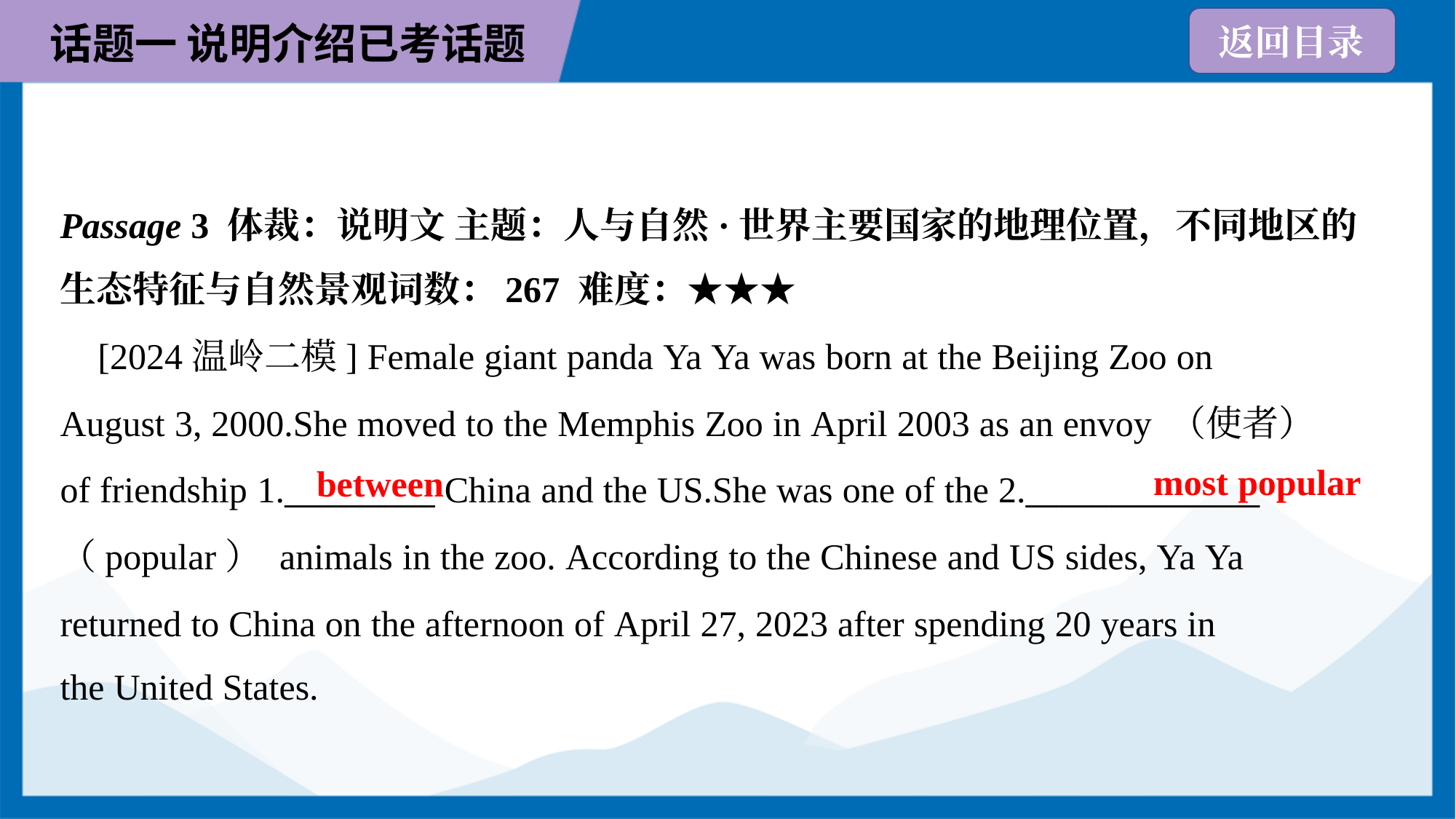

Passage 3 体裁：说明文 主题：人与自然·世界主要国家的地理位置，不同地区的
生态特征与自然景观词数：267 难度：★★★
    [2024温岭二模] Female giant panda Ya Ya was born at the Beijing Zoo on
August 3, 2000.She moved to the Memphis Zoo in April 2003 as an envoy （使者）
of friendship 1._________ China and the US.She was one of the 2.______________
（popular） animals in the zoo. According to the Chinese and US sides, Ya Ya
returned to China on the afternoon of April 27, 2023 after spending 20 years in
the United States.
most popular
between